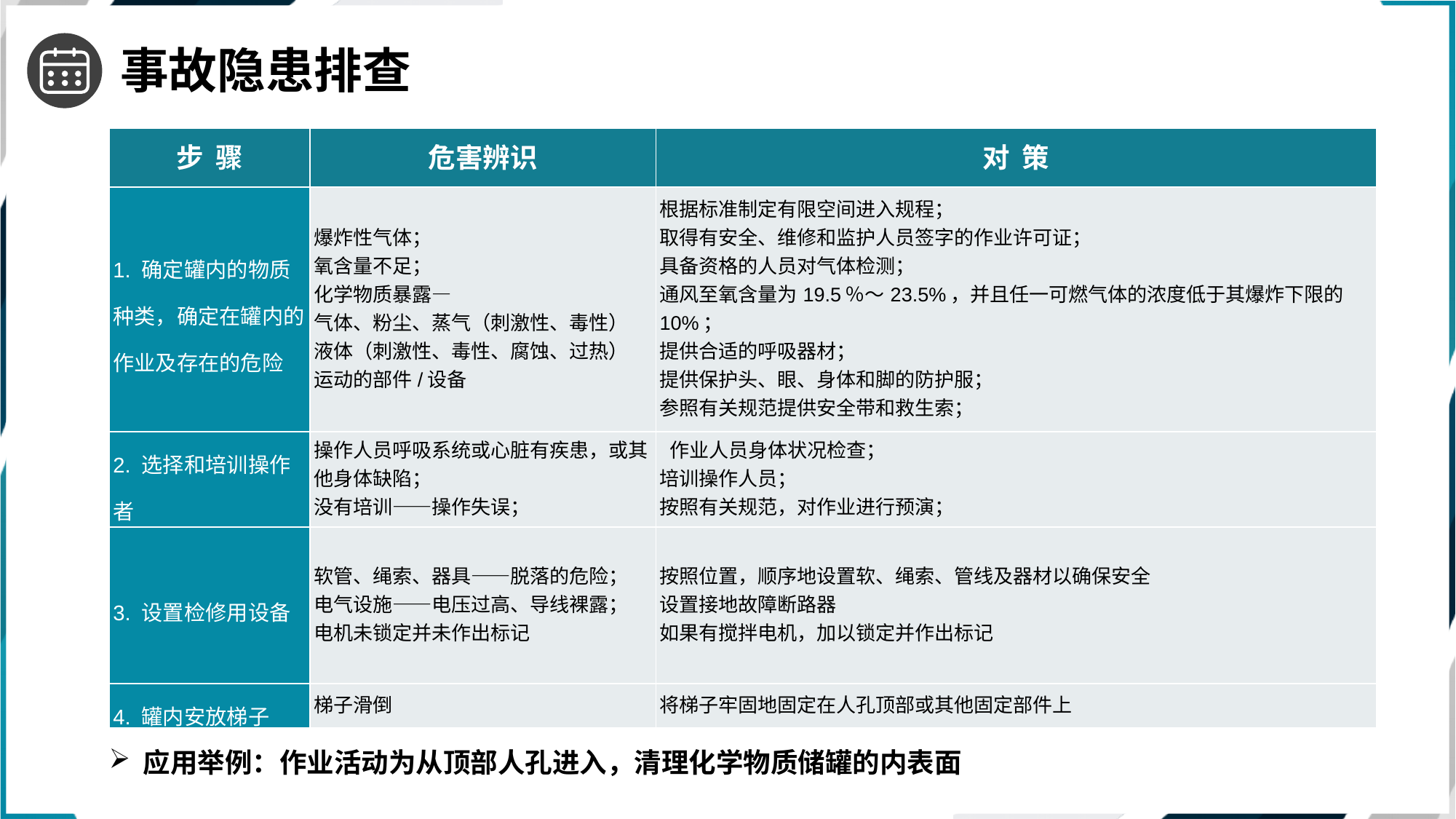

事故隐患排查
| 步 骤 | 危害辨识 | 对 策 |
| --- | --- | --- |
| 1. 确定罐内的物质种类，确定在罐内的作业及存在的危险 | 爆炸性气体； 氧含量不足； 化学物质暴露— 气体、粉尘、蒸气（刺激性、毒性） 液体（刺激性、毒性、腐蚀、过热） 运动的部件/设备 | 根据标准制定有限空间进入规程； 取得有安全、维修和监护人员签字的作业许可证； 具备资格的人员对气体检测； 通风至氧含量为19.5％～23.5%，并且任一可燃气体的浓度低于其爆炸下限的10%； 提供合适的呼吸器材； 提供保护头、眼、身体和脚的防护服； 参照有关规范提供安全带和救生索； |
| 2. 选择和培训操作者 | 操作人员呼吸系统或心脏有疾患，或其他身体缺陷； 没有培训——操作失误； | 作业人员身体状况检查； 培训操作人员； 按照有关规范，对作业进行预演； |
| 3. 设置检修用设备 | 软管、绳索、器具——脱落的危险； 电气设施——电压过高、导线裸露； 电机未锁定并未作出标记 | 按照位置，顺序地设置软、绳索、管线及器材以确保安全 设置接地故障断路器 如果有搅拌电机，加以锁定并作出标记 |
| 4. 罐内安放梯子 | 梯子滑倒 | 将梯子牢固地固定在人孔顶部或其他固定部件上 |
应用举例：作业活动为从顶部人孔进入，清理化学物质储罐的内表面